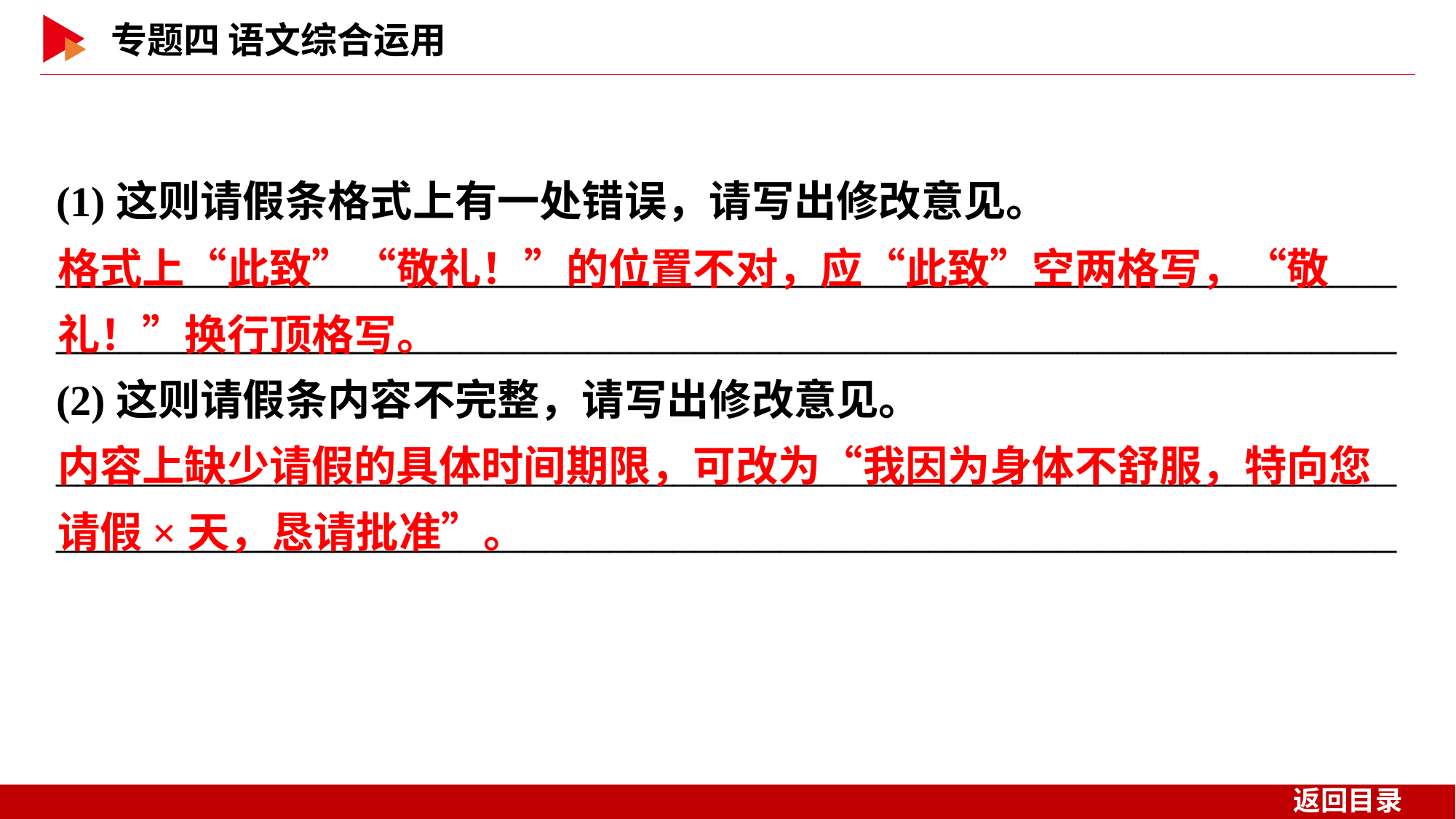

(1)这则请假条格式上有一处错误，请写出修改意见。
______________________________________________________________________________________________________________________________
(2)这则请假条内容不完整，请写出修改意见。
______________________________________________________________________________________________________________________________
格式上“此致”“敬礼！”的位置不对，应“此致”空两格写，“敬礼！”换行顶格写。
内容上缺少请假的具体时间期限，可改为“我因为身体不舒服，特向您请假×天，恳请批准”。